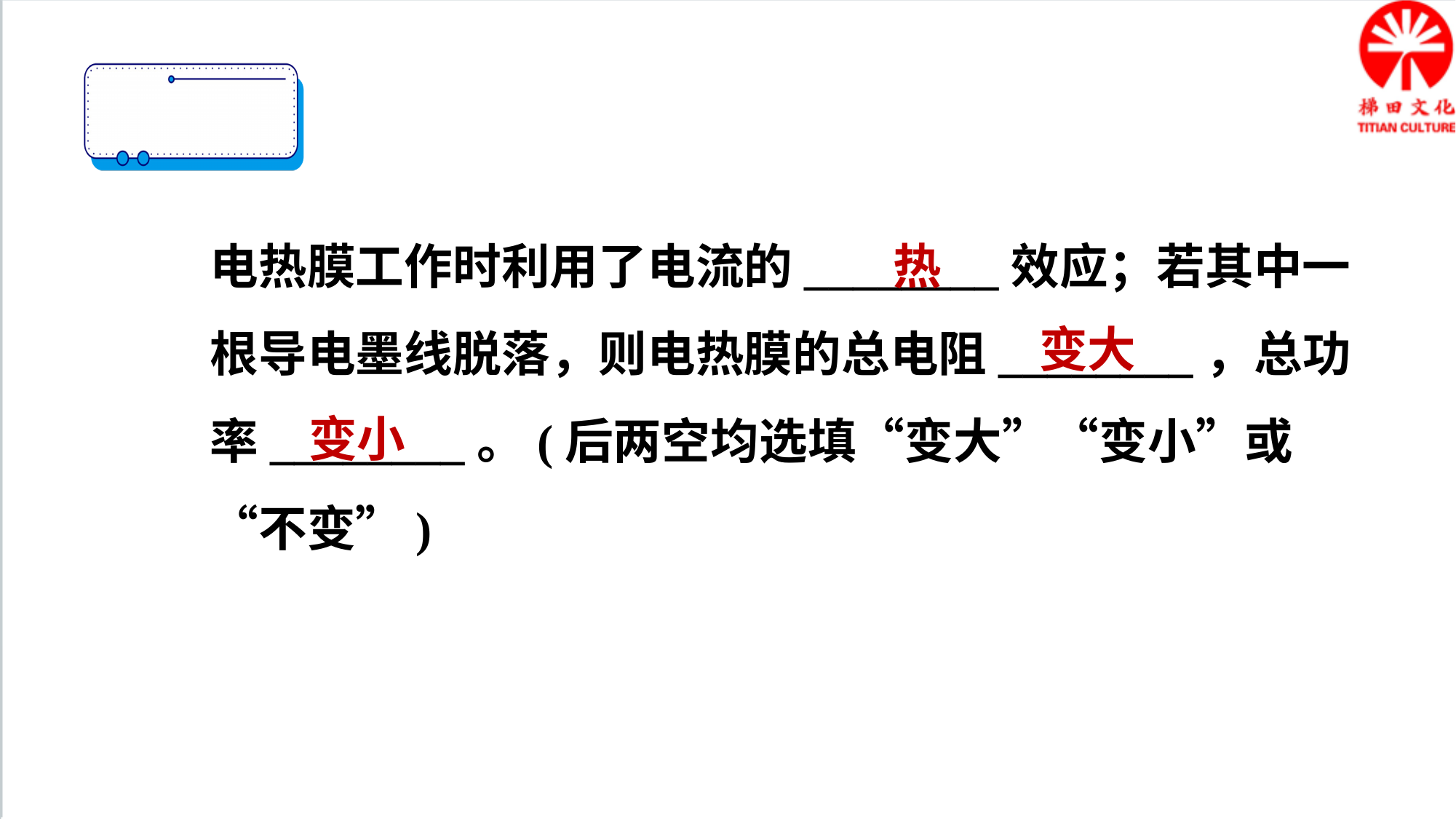

电热膜工作时利用了电流的________效应；若其中一根导电墨线脱落，则电热膜的总电阻________，总功率________。(后两空均选填“变大”“变小”或“不变”)
热
变大
变小